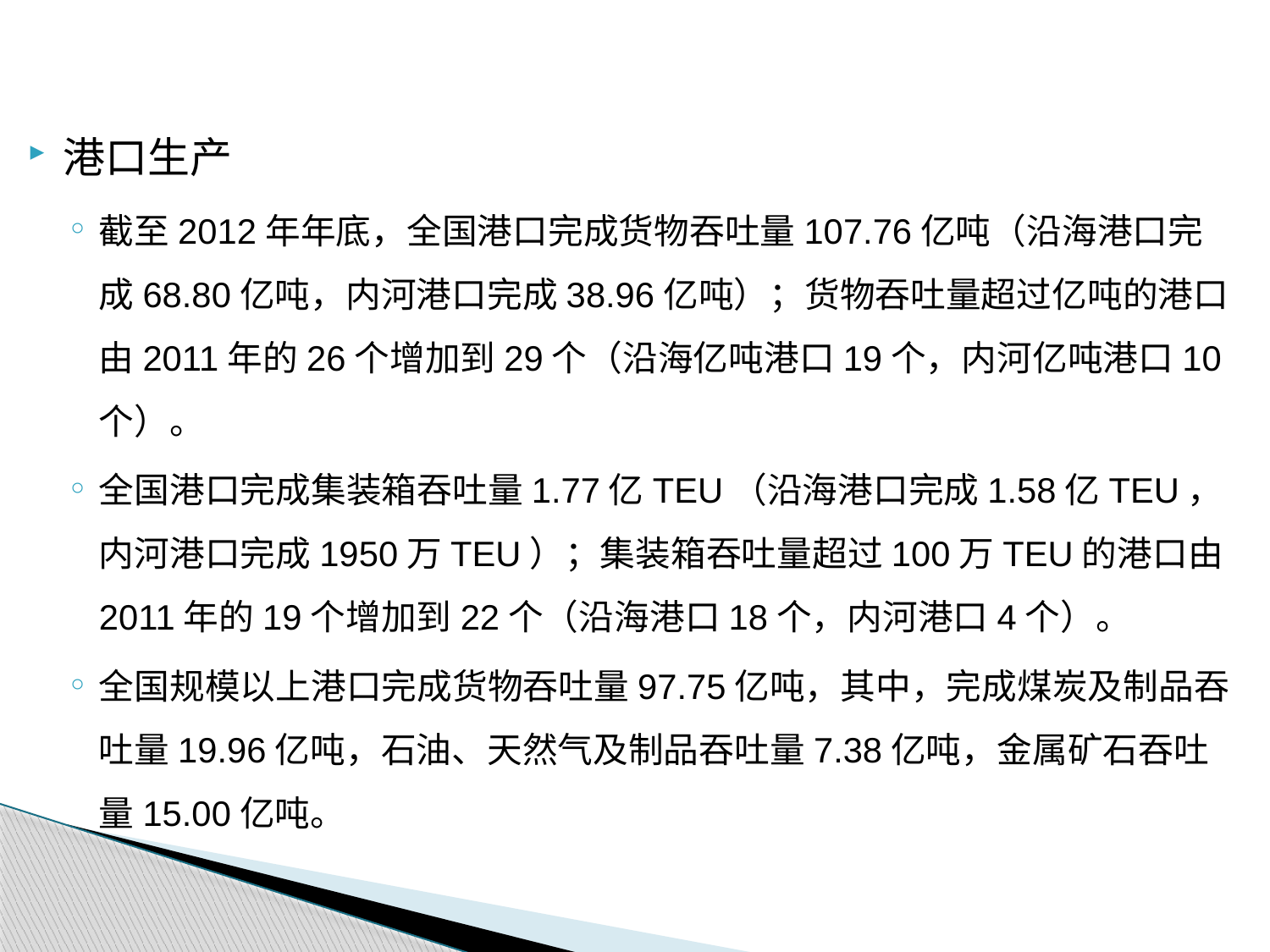

港口生产
截至2012年年底，全国港口完成货物吞吐量107.76亿吨（沿海港口完成68.80亿吨，内河港口完成38.96亿吨）；货物吞吐量超过亿吨的港口由2011年的26个增加到29个（沿海亿吨港口19个，内河亿吨港口10个）。
全国港口完成集装箱吞吐量1.77亿TEU（沿海港口完成1.58亿TEU，内河港口完成1950万TEU）；集装箱吞吐量超过100万TEU的港口由2011年的19个增加到22个（沿海港口18个，内河港口4个）。
全国规模以上港口完成货物吞吐量97.75亿吨，其中，完成煤炭及制品吞吐量19.96亿吨，石油、天然气及制品吞吐量7.38亿吨，金属矿石吞吐量15.00亿吨。